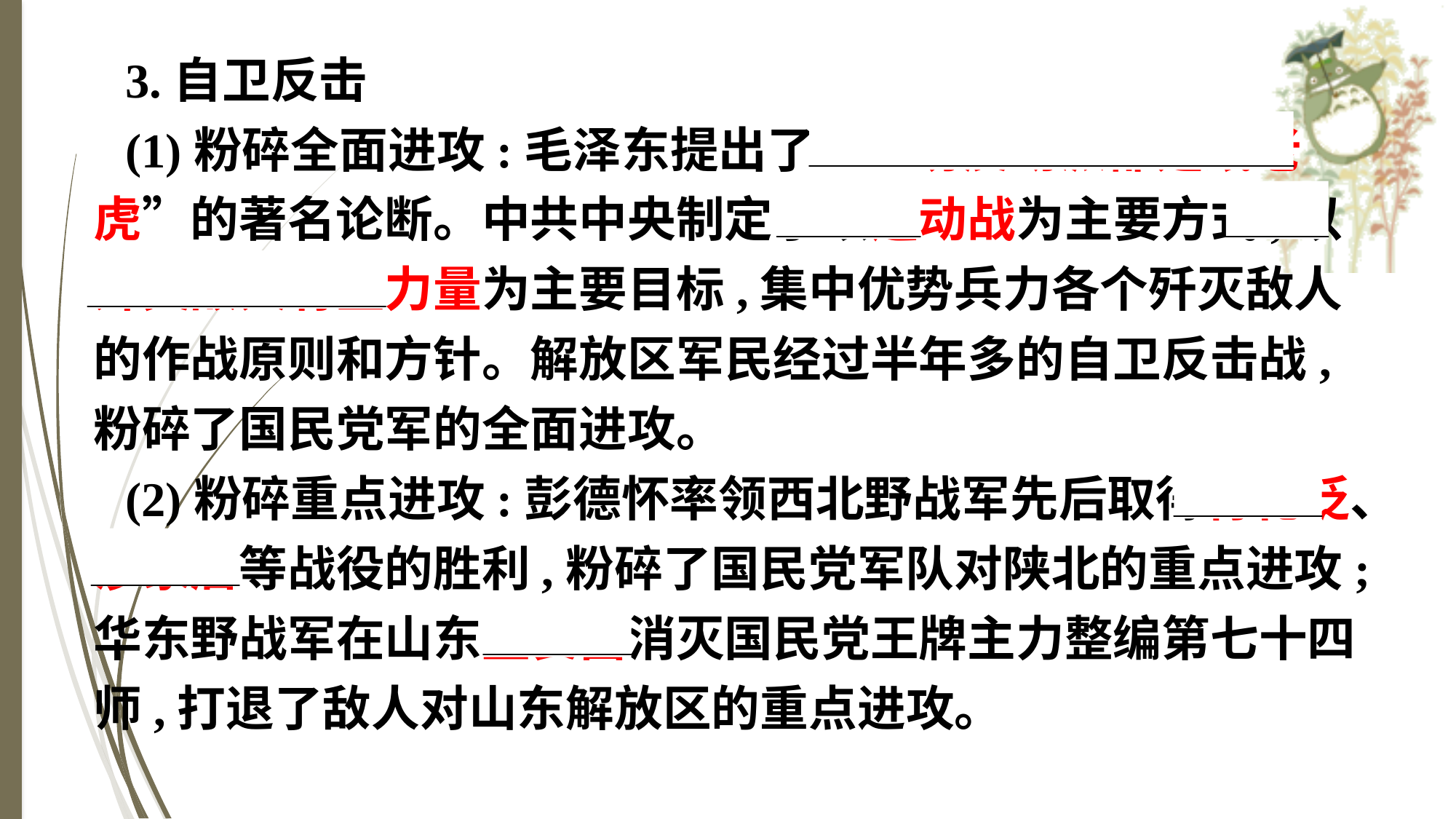

3.自卫反击
(1)粉碎全面进攻:毛泽东提出了“一切反动派都是纸老虎”的著名论断。中共中央制定了以运动战为主要方式,以歼灭敌人有生力量为主要目标,集中优势兵力各个歼灭敌人的作战原则和方针。解放区军民经过半年多的自卫反击战,粉碎了国民党军的全面进攻。
(2)粉碎重点进攻:彭德怀率领西北野战军先后取得青化砭、沙家店等战役的胜利,粉碎了国民党军队对陕北的重点进攻;华东野战军在山东孟良崮消灭国民党王牌主力整编第七十四师,打退了敌人对山东解放区的重点进攻。